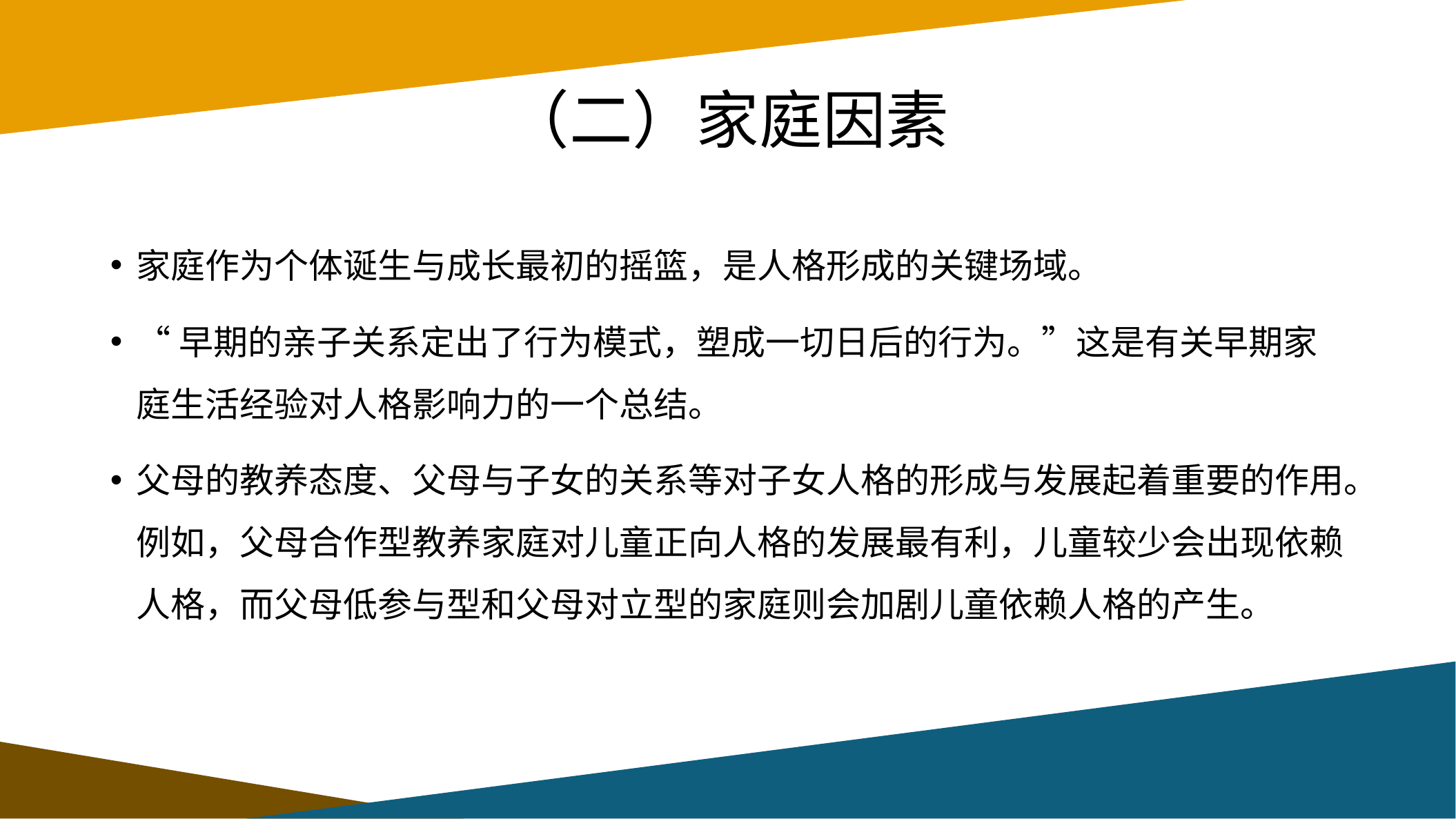

# （二）家庭因素
家庭作为个体诞生与成长最初的摇篮，是人格形成的关键场域。
“早期的亲子关系定出了行为模式，塑成一切日后的行为。”这是有关早期家庭生活经验对人格影响力的一个总结。
父母的教养态度、父母与子女的关系等对子女人格的形成与发展起着重要的作用。例如，父母合作型教养家庭对儿童正向人格的发展最有利，儿童较少会出现依赖人格，而父母低参与型和父母对立型的家庭则会加剧儿童依赖人格的产生。